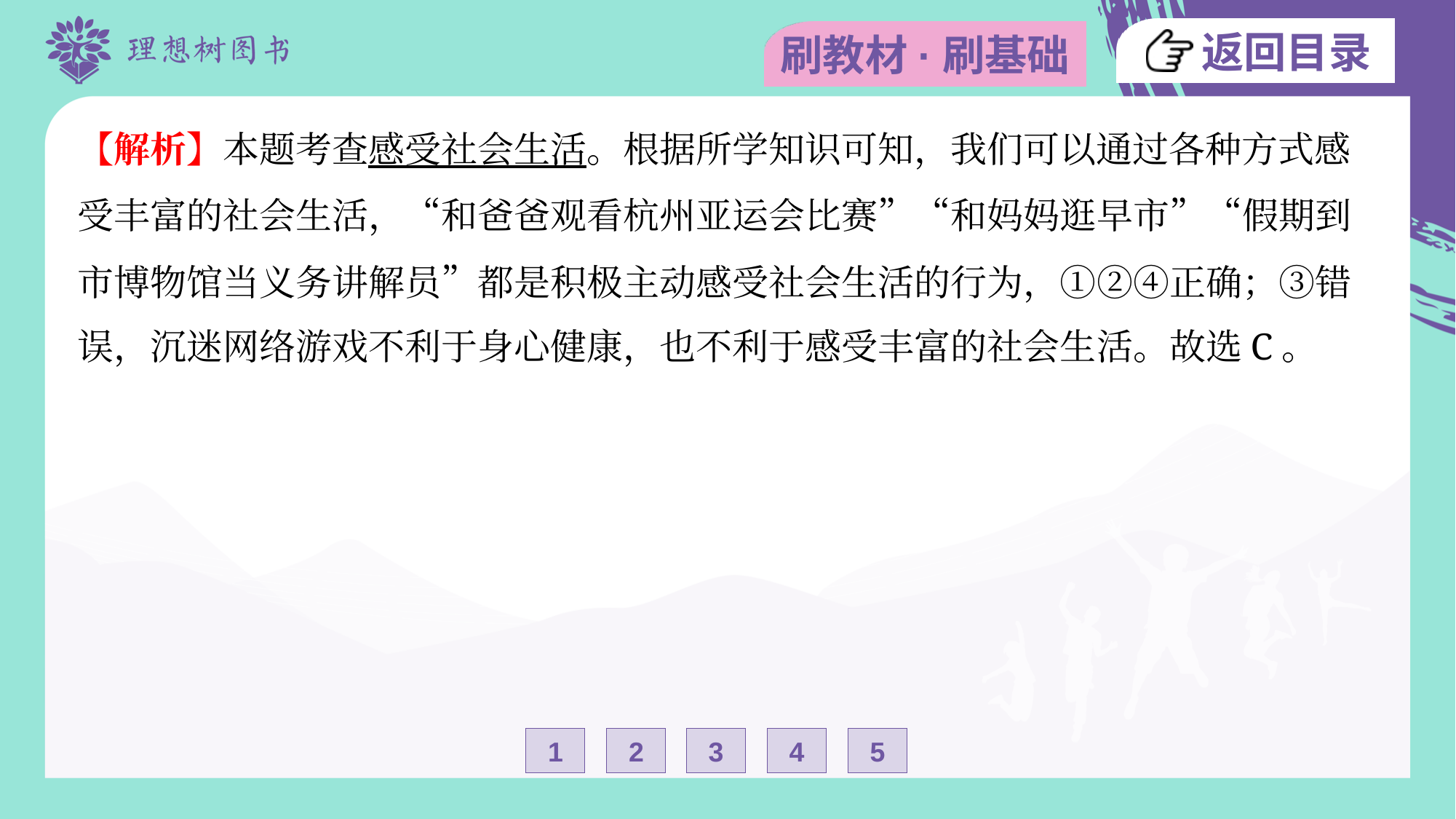

【解析】本题考查感受社会生活。根据所学知识可知，我们可以通过各种方式感
受丰富的社会生活，“和爸爸观看杭州亚运会比赛”“和妈妈逛早市”“假期到
市博物馆当义务讲解员”都是积极主动感受社会生活的行为，①②④正确；③错
误，沉迷网络游戏不利于身心健康，也不利于感受丰富的社会生活。故选C。